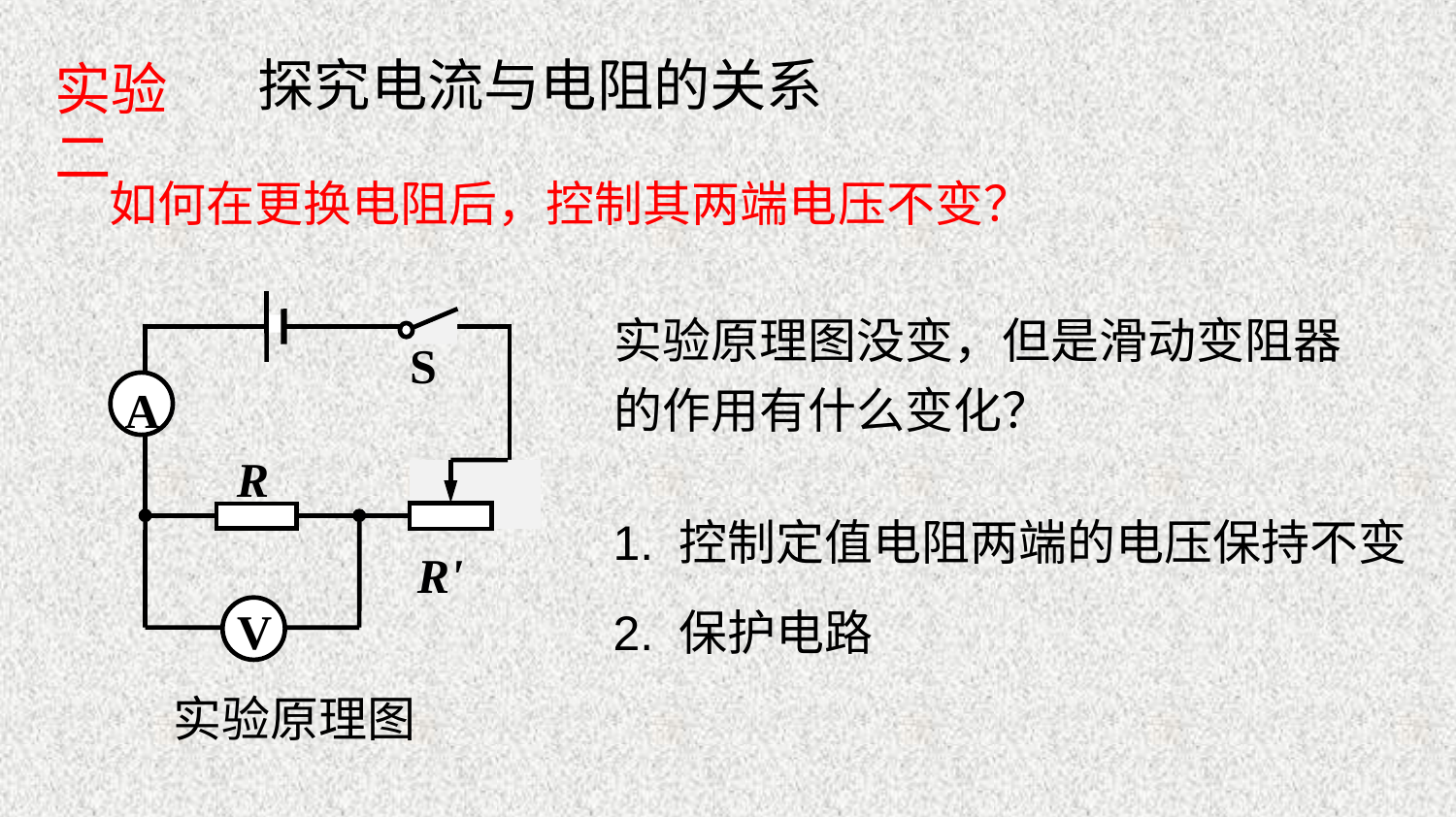

探究电流与电阻的关系
实验二
如何在更换电阻后，控制其两端电压不变？

S

A
R

R'
V

实验原理图
实验原理图没变，但是滑动变阻器的作用有什么变化？
1. 控制定值电阻两端的电压保持不变
2. 保护电路